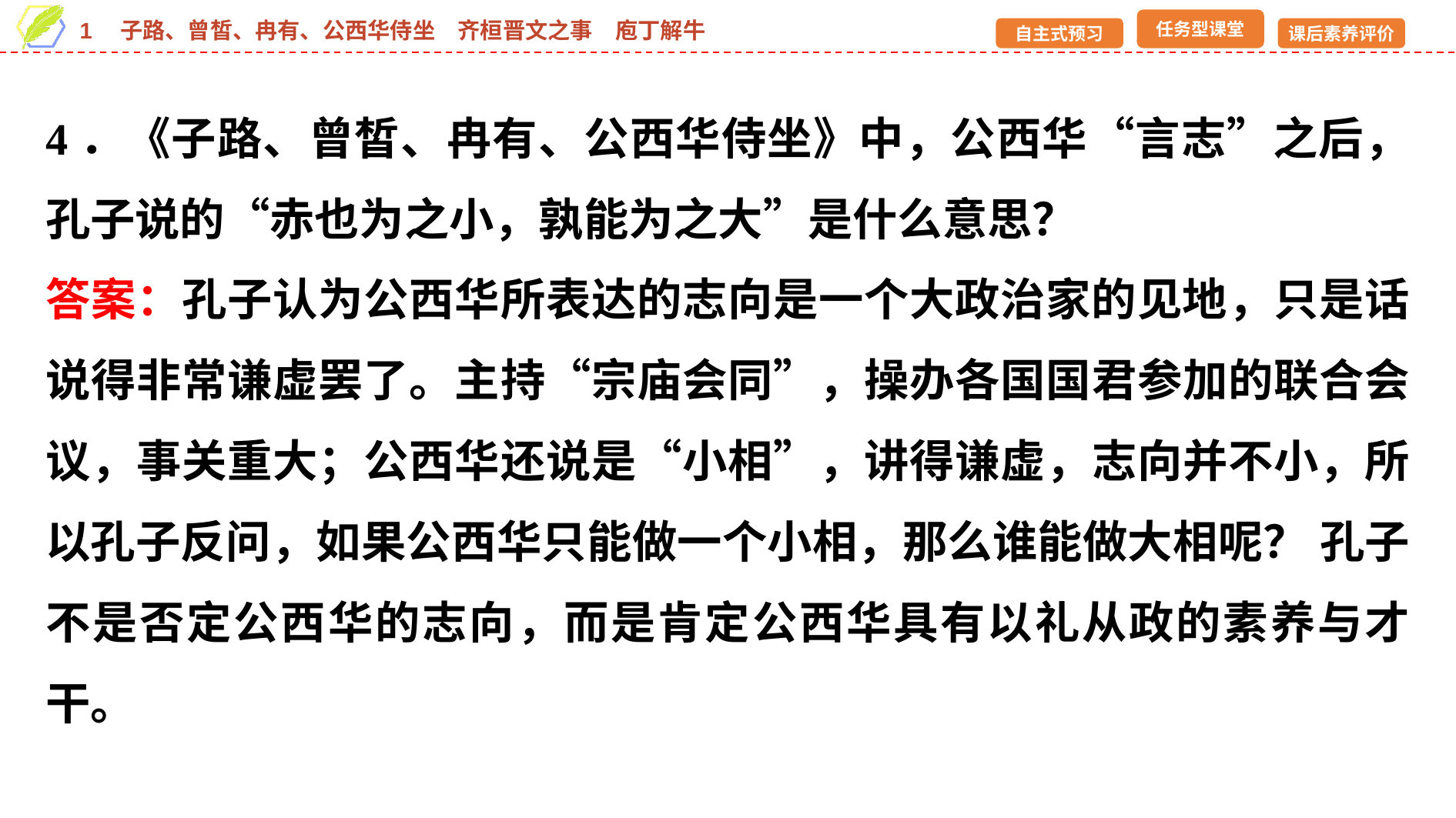

4．《子路、曾皙、冉有、公西华侍坐》中，公西华“言志”之后，孔子说的“赤也为之小，孰能为之大”是什么意思？
答案：孔子认为公西华所表达的志向是一个大政治家的见地，只是话说得非常谦虚罢了。主持“宗庙会同”，操办各国国君参加的联合会议，事关重大；公西华还说是“小相”，讲得谦虚，志向并不小，所以孔子反问，如果公西华只能做一个小相，那么谁能做大相呢？ 孔子不是否定公西华的志向，而是肯定公西华具有以礼从政的素养与才干。